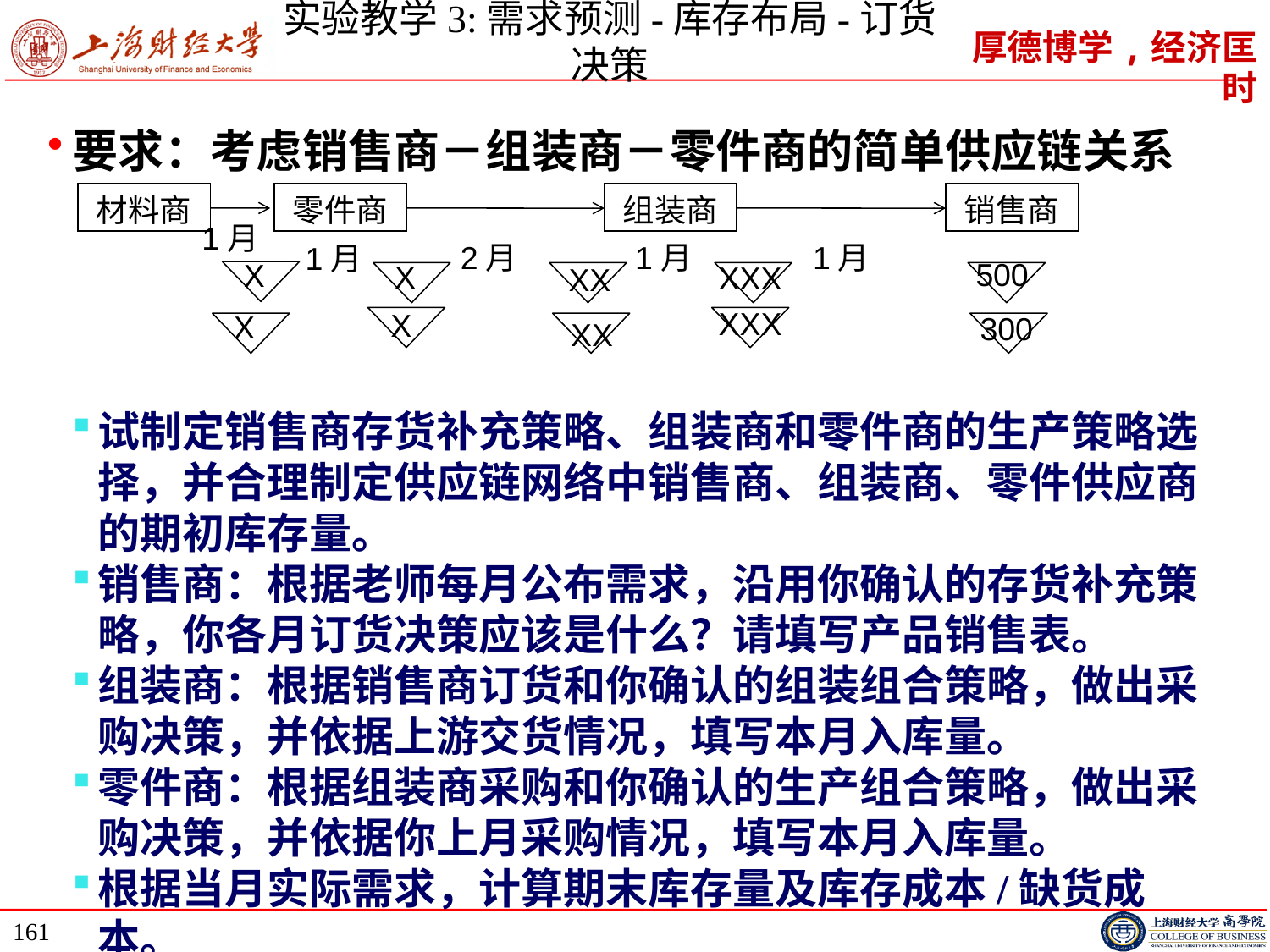

# 实验教学3:需求预测-库存布局-订货决策
要求：考虑销售商－组装商－零件商的简单供应链关系

试制定销售商存货补充策略、组装商和零件商的生产策略选择，并合理制定供应链网络中销售商、组装商、零件供应商的期初库存量。
销售商：根据老师每月公布需求，沿用你确认的存货补充策略，你各月订货决策应该是什么？请填写产品销售表。
组装商：根据销售商订货和你确认的组装组合策略，做出采购决策，并依据上游交货情况，填写本月入库量。
零件商：根据组装商采购和你确认的生产组合策略，做出采购决策，并依据你上月采购情况，填写本月入库量。
根据当月实际需求，计算期末库存量及库存成本/缺货成本。

材料商
零件商
组装商
销售商

2月
1月
1月
500
X
XXX
XX

XXX
X
300

XX

1月
1月
X

X

161